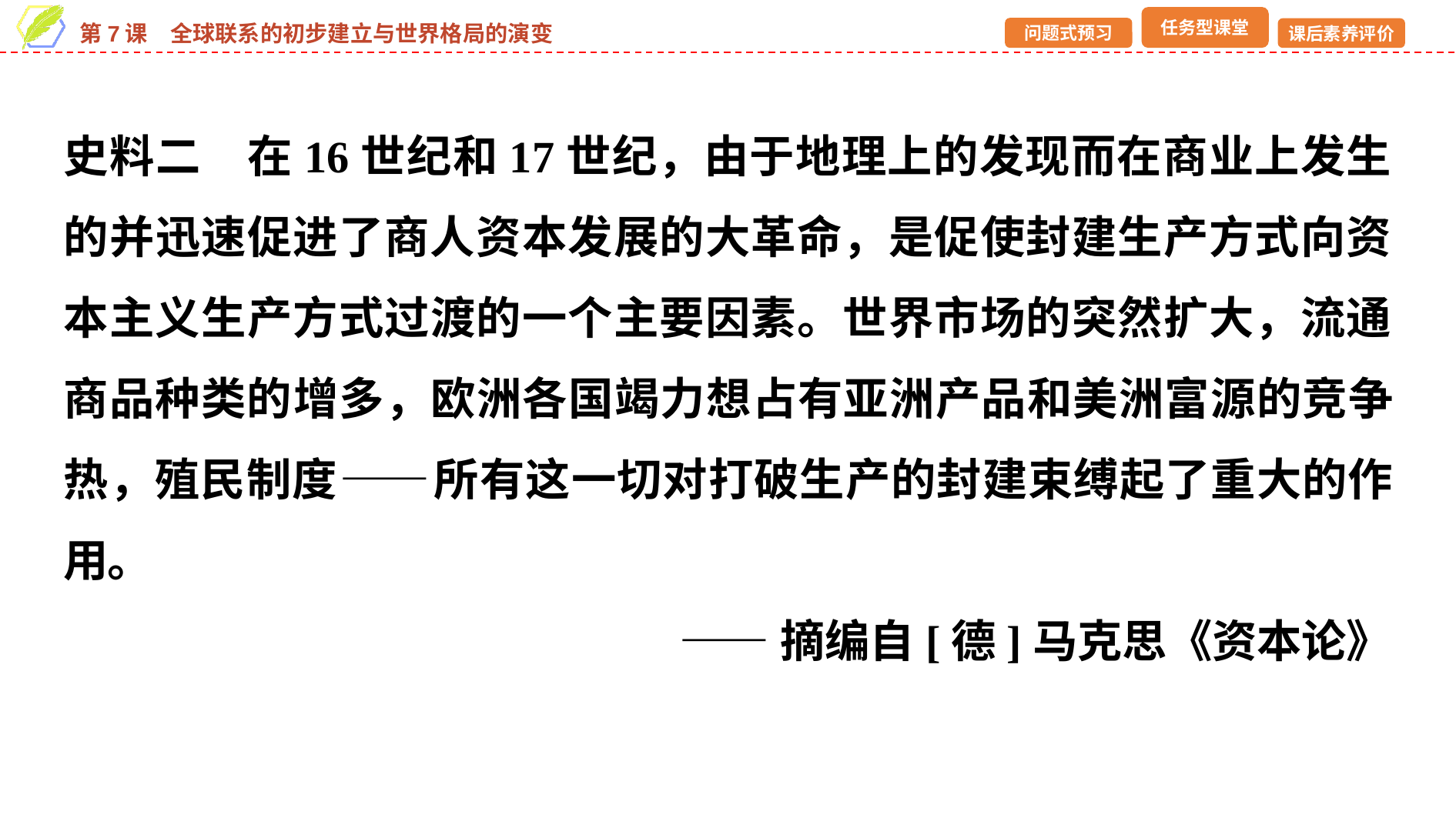

史料二　在16世纪和17世纪，由于地理上的发现而在商业上发生的并迅速促进了商人资本发展的大革命，是促使封建生产方式向资本主义生产方式过渡的一个主要因素。世界市场的突然扩大，流通商品种类的增多，欧洲各国竭力想占有亚洲产品和美洲富源的竞争热，殖民制度——所有这一切对打破生产的封建束缚起了重大的作用。
——摘编自[德]马克思《资本论》